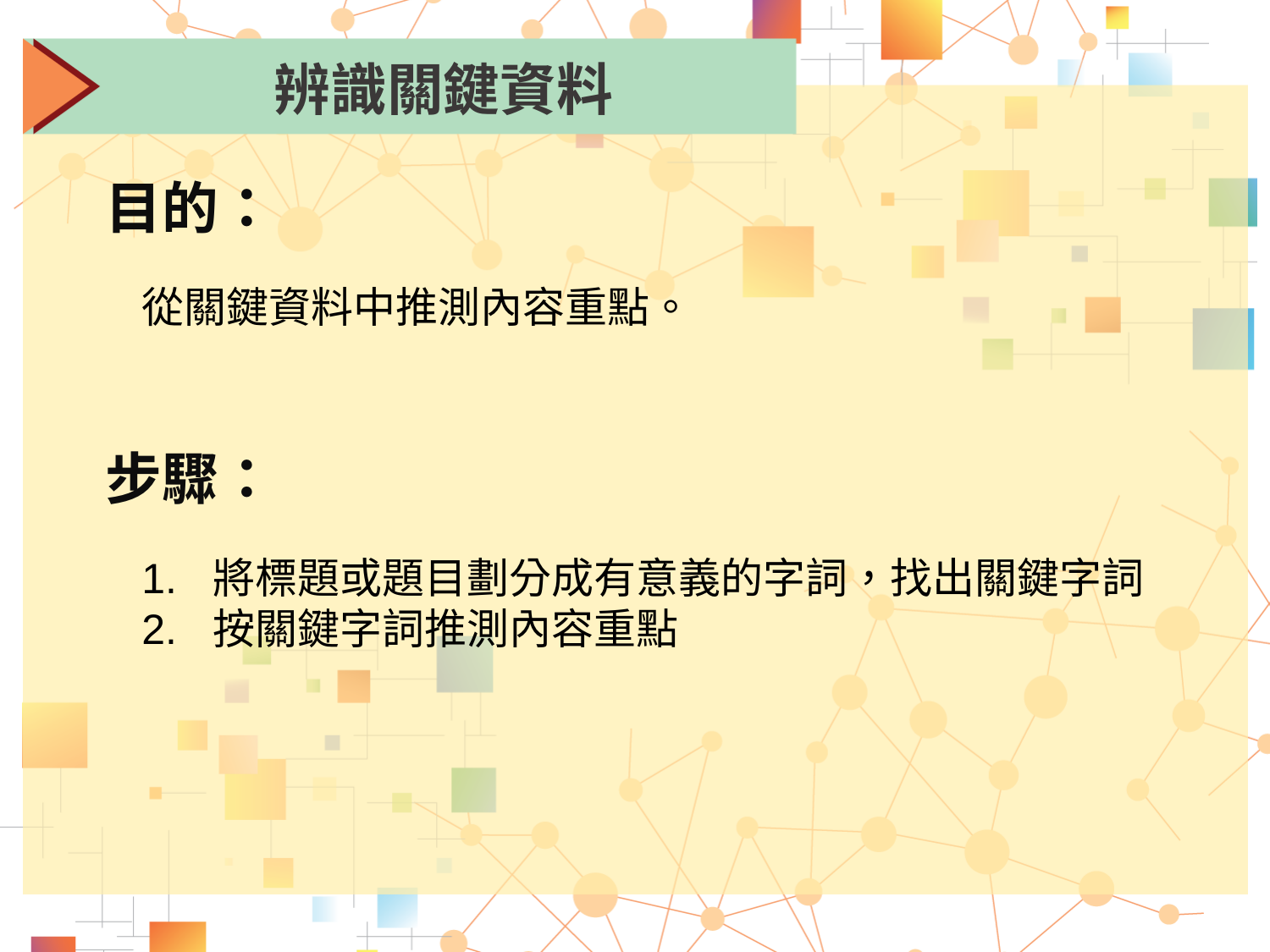

辨識關鍵資料
目的：
從關鍵資料中推測內容重點。
步驟：
將標題或題目劃分成有意義的字詞，找出關鍵字詞
按關鍵字詞推測內容重點